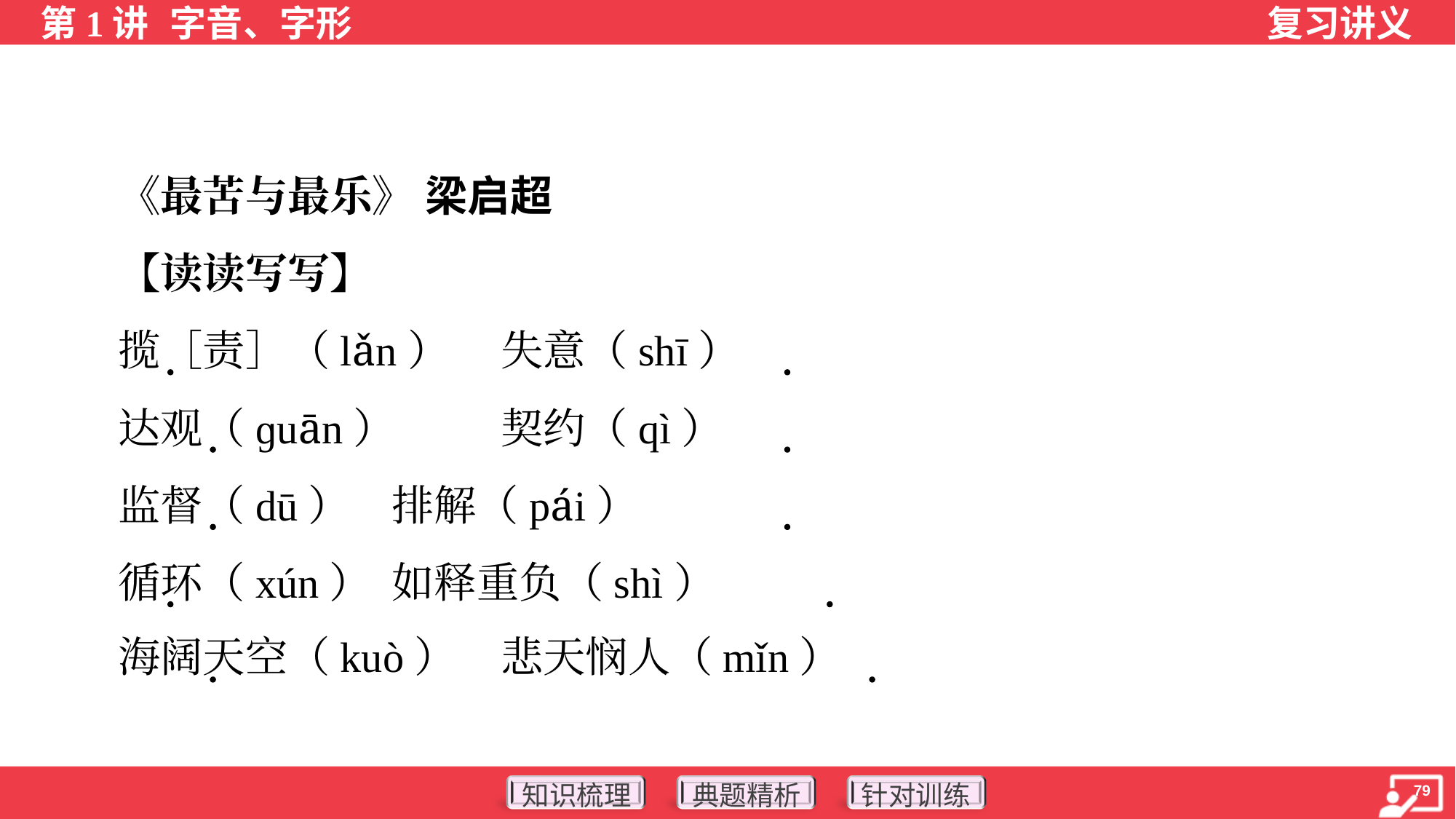

《最苦与最乐》 梁启超
    【读读写写】
    揽［责］（lǎn）	失意（shī）
    达观（ɡuān）	契约（qì）
    监督（dū）	排解（pái）
    循环（xún）	如释重负（shì）
    海阔天空（kuò）	悲天悯人（mǐn）